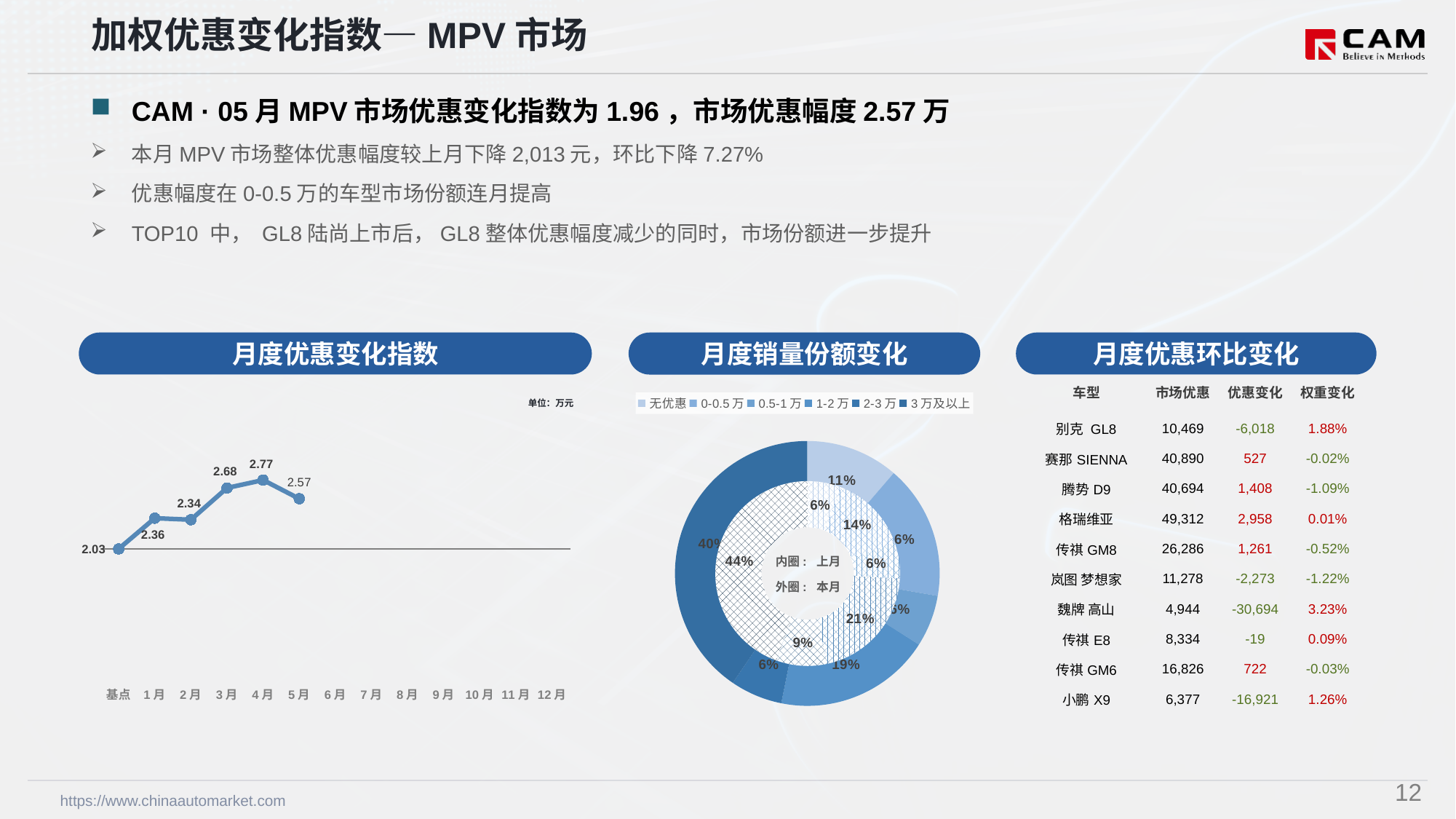

加权优惠变化指数—MPV市场
CAM · 05月MPV市场优惠变化指数为1.96，市场优惠幅度2.57万
本月MPV市场整体优惠幅度较上月下降2,013元，环比下降7.27%
优惠幅度在0-0.5万的车型市场份额连月提高
TOP10 中， GL8陆尚上市后，GL8整体优惠幅度减少的同时，市场份额进一步提升
月度优惠变化指数

月度优惠环比变化

月度销量份额变化

| 车型 | 市场优惠 | 优惠变化 | 权重变化 |
| --- | --- | --- | --- |
| 别克 GL8 | 10,469 | -6,018 | 1.88% |
| 赛那SIENNA | 40,890 | 527 | -0.02% |
| 腾势D9 | 40,694 | 1,408 | -1.09% |
| 格瑞维亚 | 49,312 | 2,958 | 0.01% |
| 传祺GM8 | 26,286 | 1,261 | -0.52% |
| 岚图 梦想家 | 11,278 | -2,273 | -1.22% |
| 魏牌 高山 | 4,944 | -30,694 | 3.23% |
| 传祺E8 | 8,334 | -19 | 0.09% |
| 传祺GM6 | 16,826 | 722 | -0.03% |
| 小鹏X9 | 6,377 | -16,921 | 1.26% |

### Chart

| Category | Y2024 |
|---|---|
| 基点 | 0.0 |
| 1月 | 1.2 |
| 2月 | 1.14 |
| 3月 | 2.38 |
| 4月 | 2.69 |
| 5月 | 1.96 |
| 6月 | None |
| 7月 | None |
| 8月 | None |
| 9月 | None |
| 10月 | None |
| 11月 | None |
| 12月 | None |

### Chart

| Category | 销量 |
|---|---|
| 无优惠 | 8575.0 |
| 0-0.5万 | 12421.0 |
| 0.5-1万 | 4781.0 |
| 1-2万 | 14477.0 |
| 2-3万 | 4816.0 |
| 3万及以上 | 30659.0 |
单位：万元

### Chart

| Category | 销量 |
|---|---|
| 无优惠 | 4402.0 |
| 0-0.5万 | 10306.0 |
| 0.5-1万 | 4683.0 |
| 1-2万 | 15556.0 |
| 2-3万 | 6657.0 |
| 3万及以上 | 33345.0 |
内圈:  上月
外圈:  本月
12